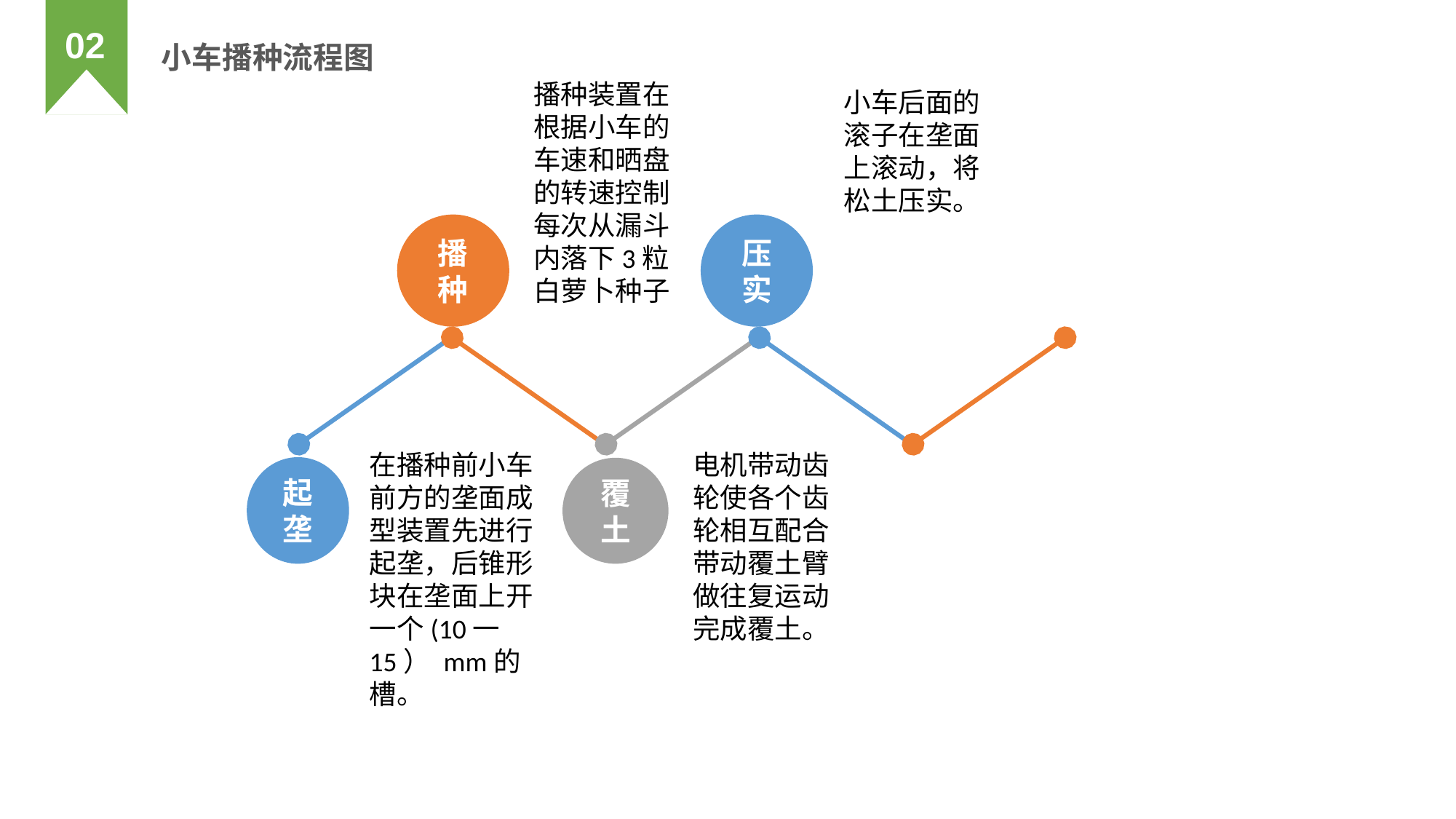

02
小车播种流程图
播种装置在根据小车的车速和晒盘的转速控制每次从漏斗内落下3粒白萝卜种子
小车后面的滚子在垄面上滚动，将松土压实。
播种
压实

在播种前小车前方的垄面成型装置先进行起垄，后锥形块在垄面上开一个(10一15） mm的槽。
电机带动齿轮使各个齿轮相互配合带动覆土臂做往复运动完成覆土。
起垄
覆土